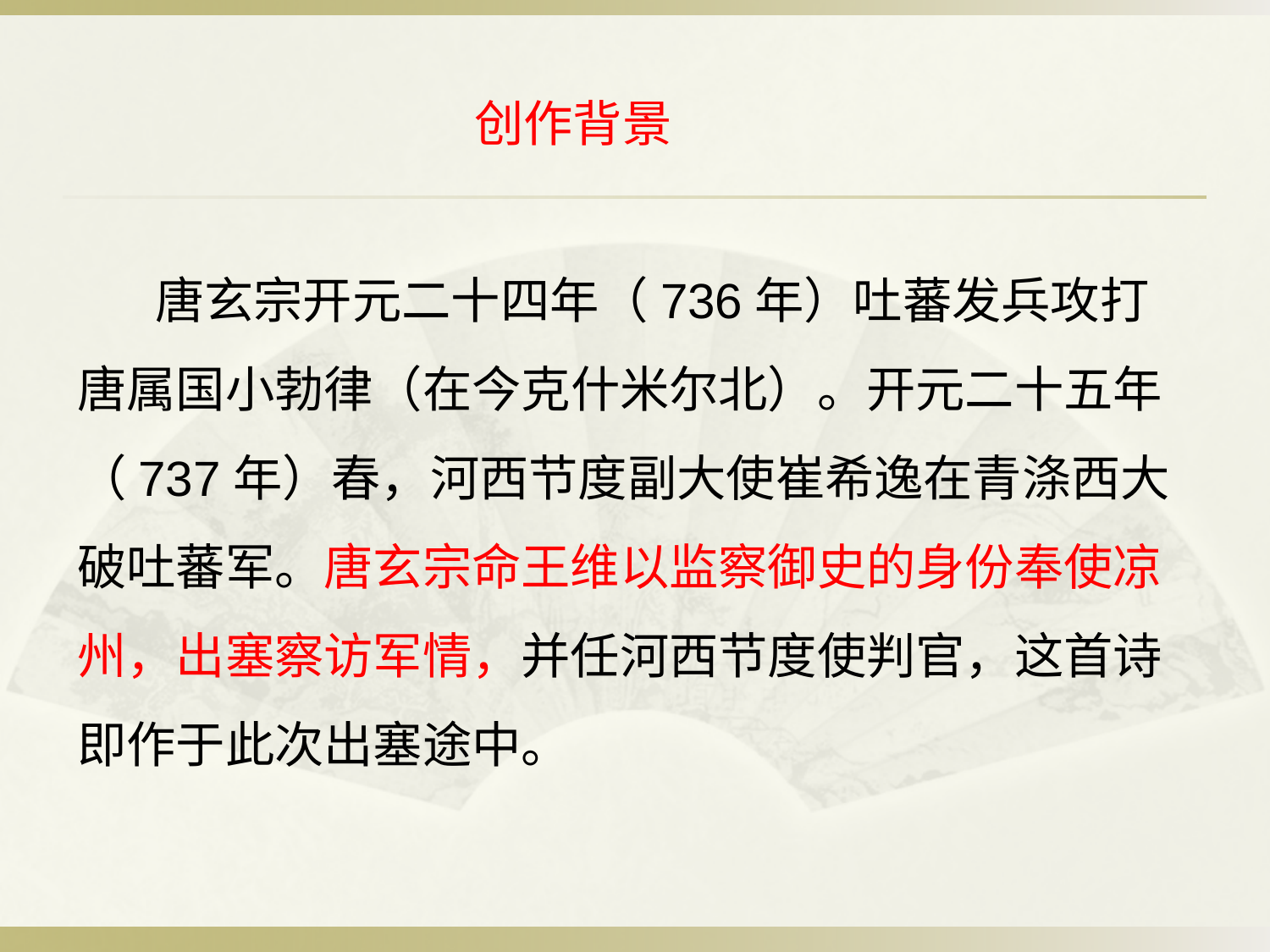

创作背景

      唐玄宗开元二十四年（736年）吐蕃发兵攻打唐属国小勃律（在今克什米尔北）。开元二十五年（737年）春，河西节度副大使崔希逸在青涤西大破吐蕃军。唐玄宗命王维以监察御史的身份奉使凉州，出塞察访军情，并任河西节度使判官，这首诗即作于此次出塞途中。